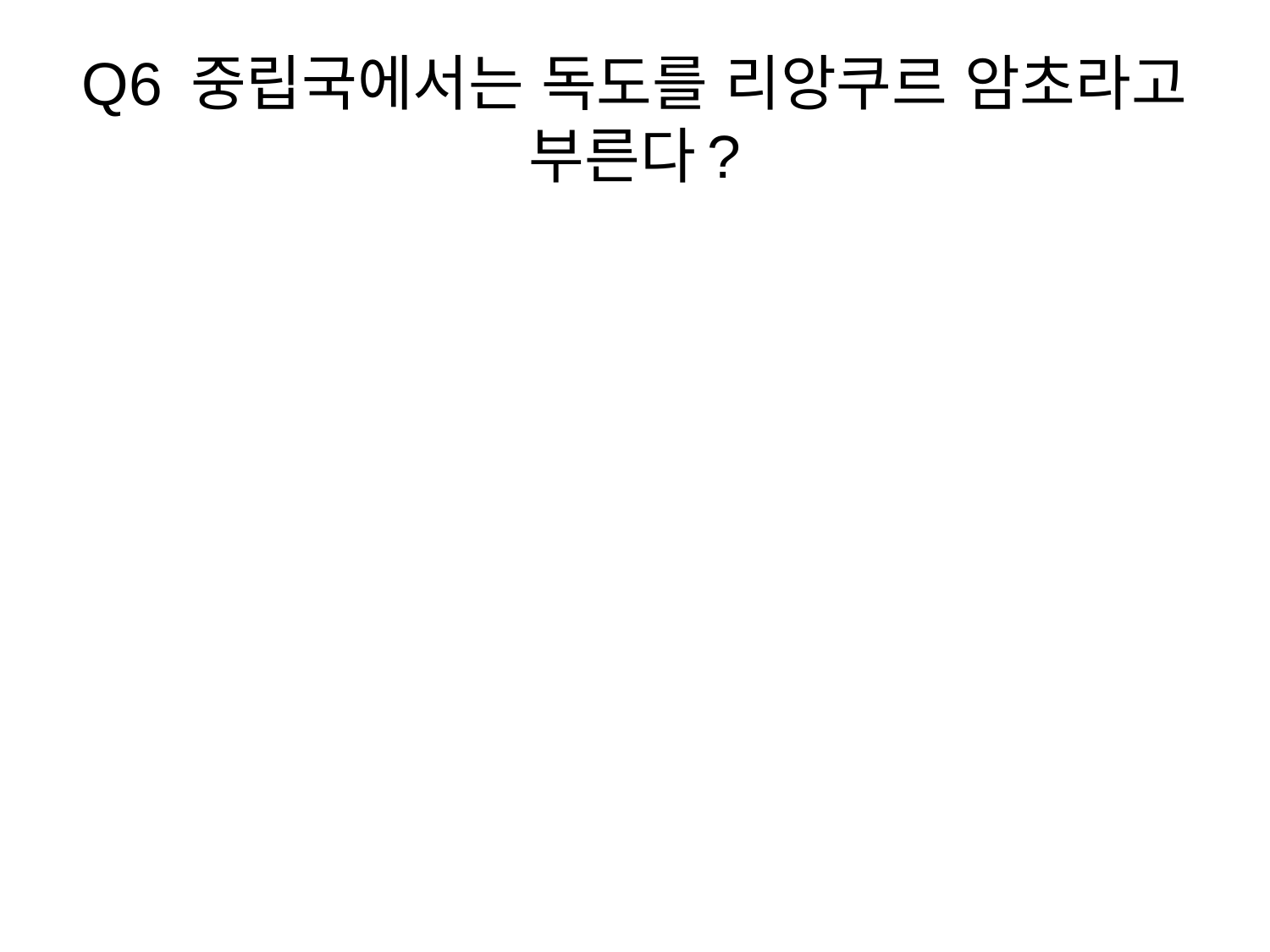

# Q6 중립국에서는 독도를 리앙쿠르 암초라고 부른다?